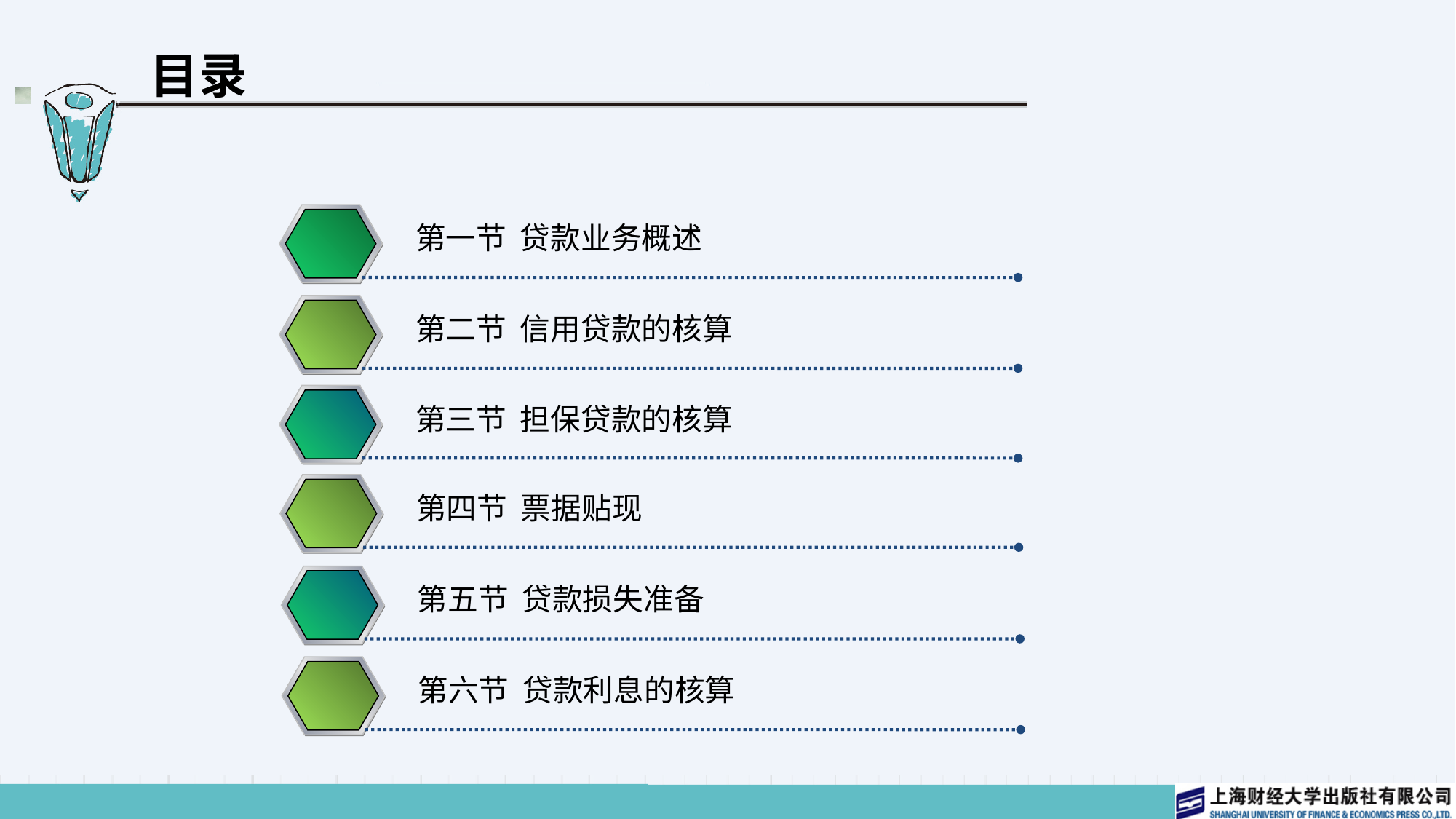

# 目录

第一节  贷款业务概述

第二节  信用贷款的核算

第三节  担保贷款的核算

第四节  票据贴现

第五节  贷款损失准备

第六节  贷款利息的核算